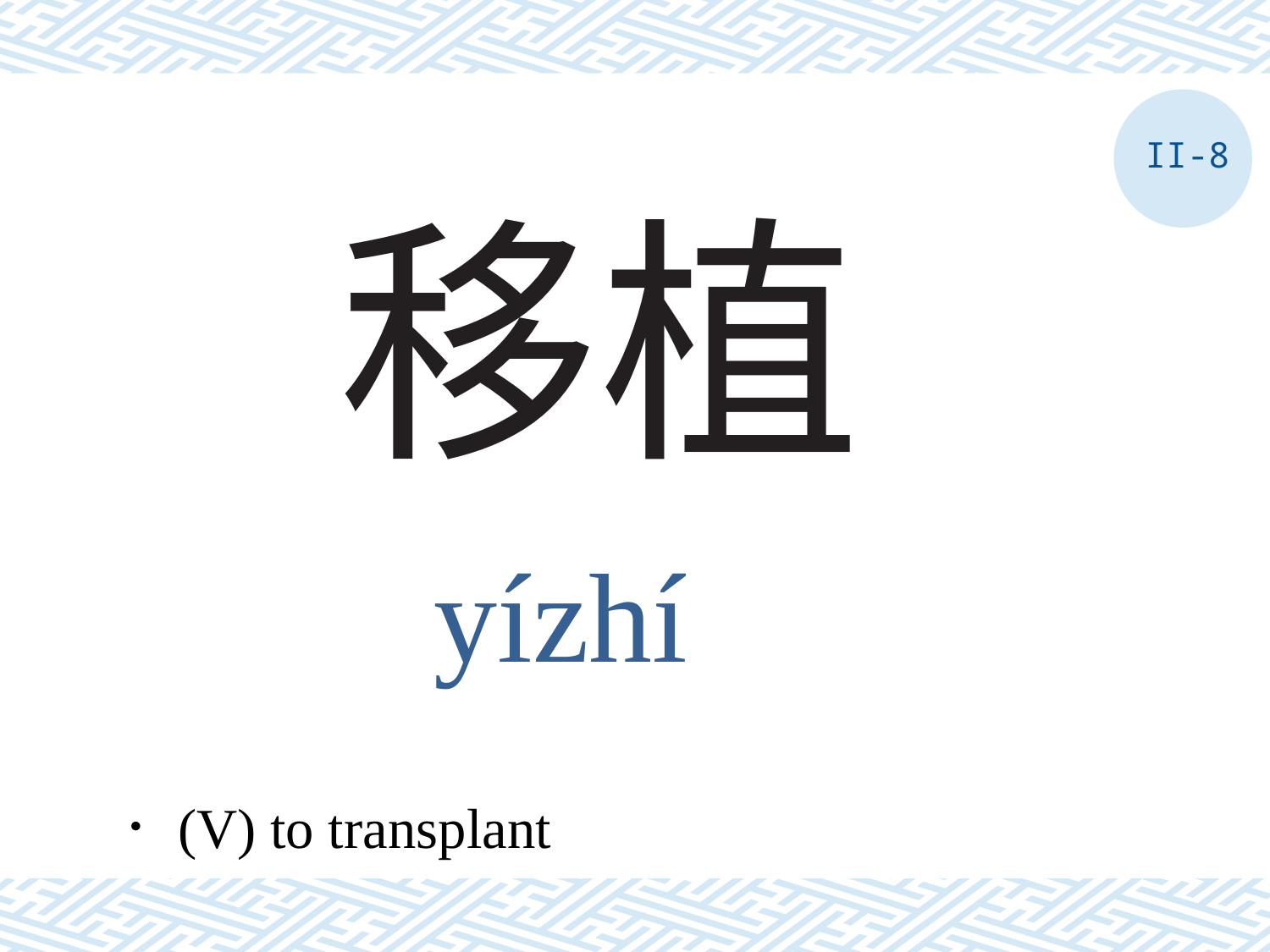

II-8

# 移植
yízhí
．(V) to transplant